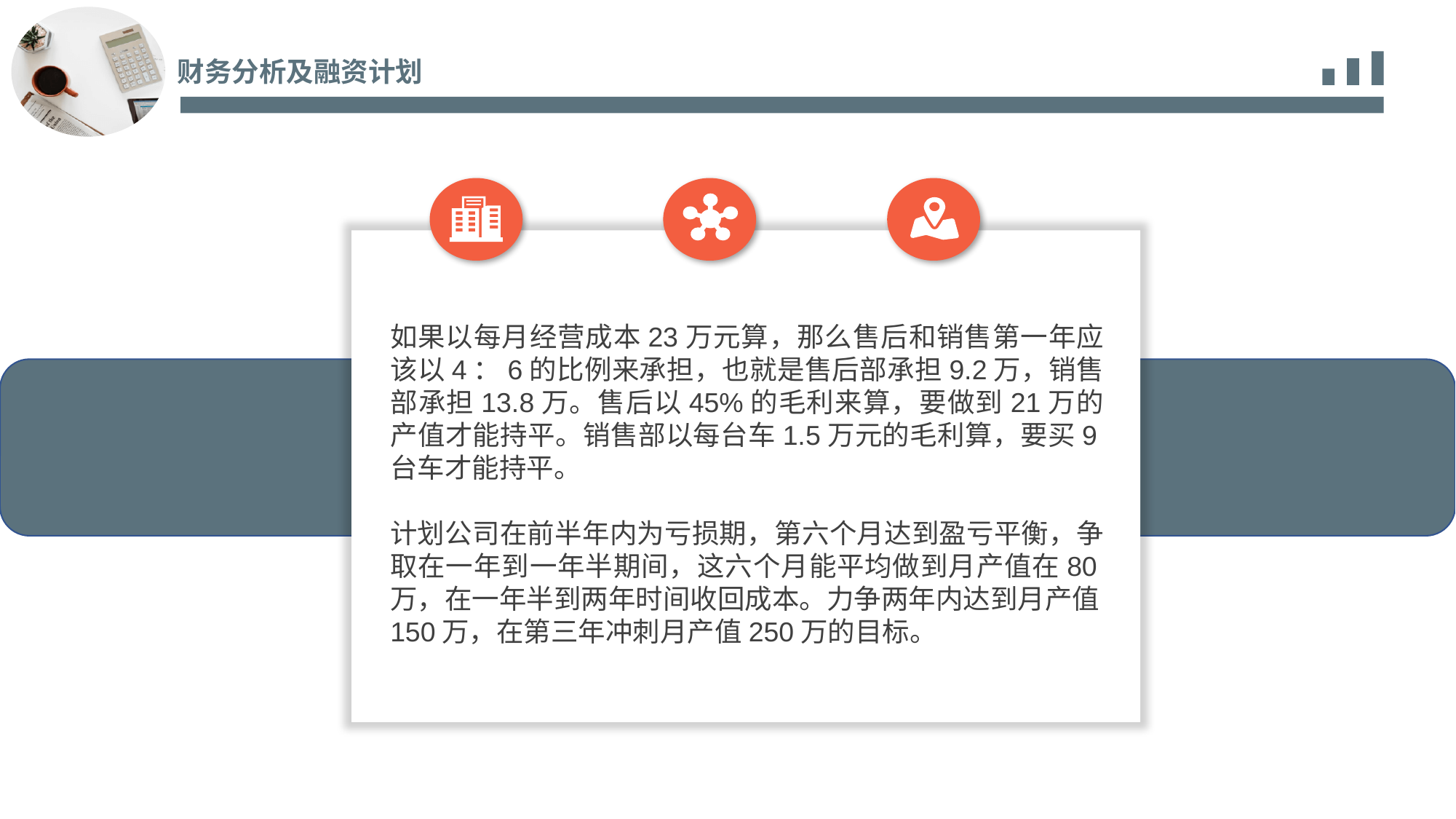

财务分析及融资计划

如果以每月经营成本23万元算，那么售后和销售第一年应该以4：6的比例来承担，也就是售后部承担9.2万，销售部承担13.8万。售后以45%的毛利来算，要做到21万的产值才能持平。销售部以每台车1.5万元的毛利算，要买9台车才能持平。

计划公司在前半年内为亏损期，第六个月达到盈亏平衡，争取在一年到一年半期间，这六个月能平均做到月产值在80万，在一年半到两年时间收回成本。力争两年内达到月产值150万，在第三年冲刺月产值250万的目标。